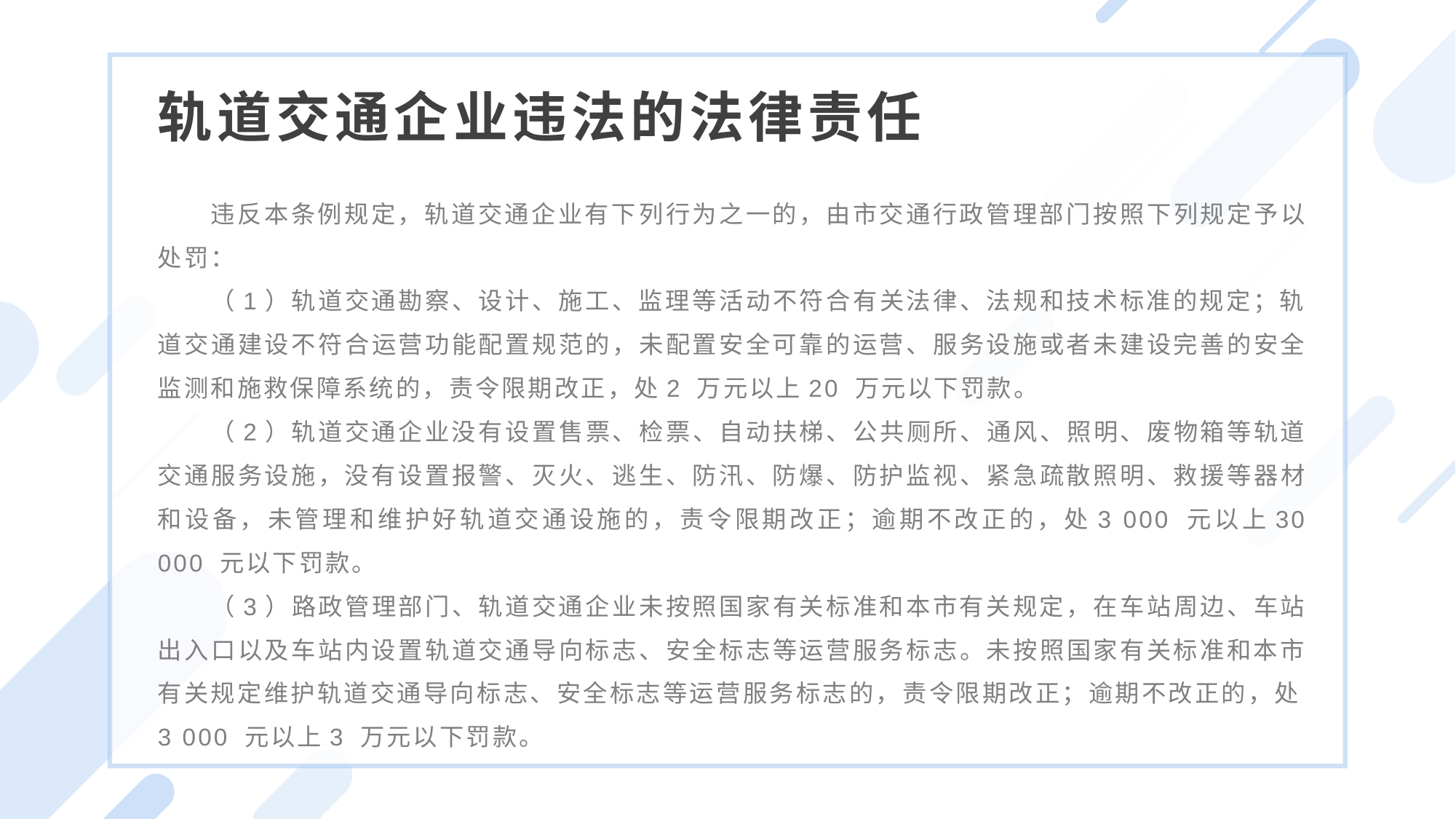

轨道交通企业违法的法律责任
违反本条例规定，轨道交通企业有下列行为之一的，由市交通行政管理部门按照下列规定予以处罚：
（1）轨道交通勘察、设计、施工、监理等活动不符合有关法律、法规和技术标准的规定；轨道交通建设不符合运营功能配置规范的，未配置安全可靠的运营、服务设施或者未建设完善的安全监测和施救保障系统的，责令限期改正，处2 万元以上20 万元以下罚款。
（2）轨道交通企业没有设置售票、检票、自动扶梯、公共厕所、通风、照明、废物箱等轨道交通服务设施，没有设置报警、灭火、逃生、防汛、防爆、防护监视、紧急疏散照明、救援等器材和设备，未管理和维护好轨道交通设施的，责令限期改正；逾期不改正的，处3 000 元以上30 000 元以下罚款。
（3）路政管理部门、轨道交通企业未按照国家有关标准和本市有关规定，在车站周边、车站出入口以及车站内设置轨道交通导向标志、安全标志等运营服务标志。未按照国家有关标准和本市有关规定维护轨道交通导向标志、安全标志等运营服务标志的，责令限期改正；逾期不改正的，处3 000 元以上3 万元以下罚款。